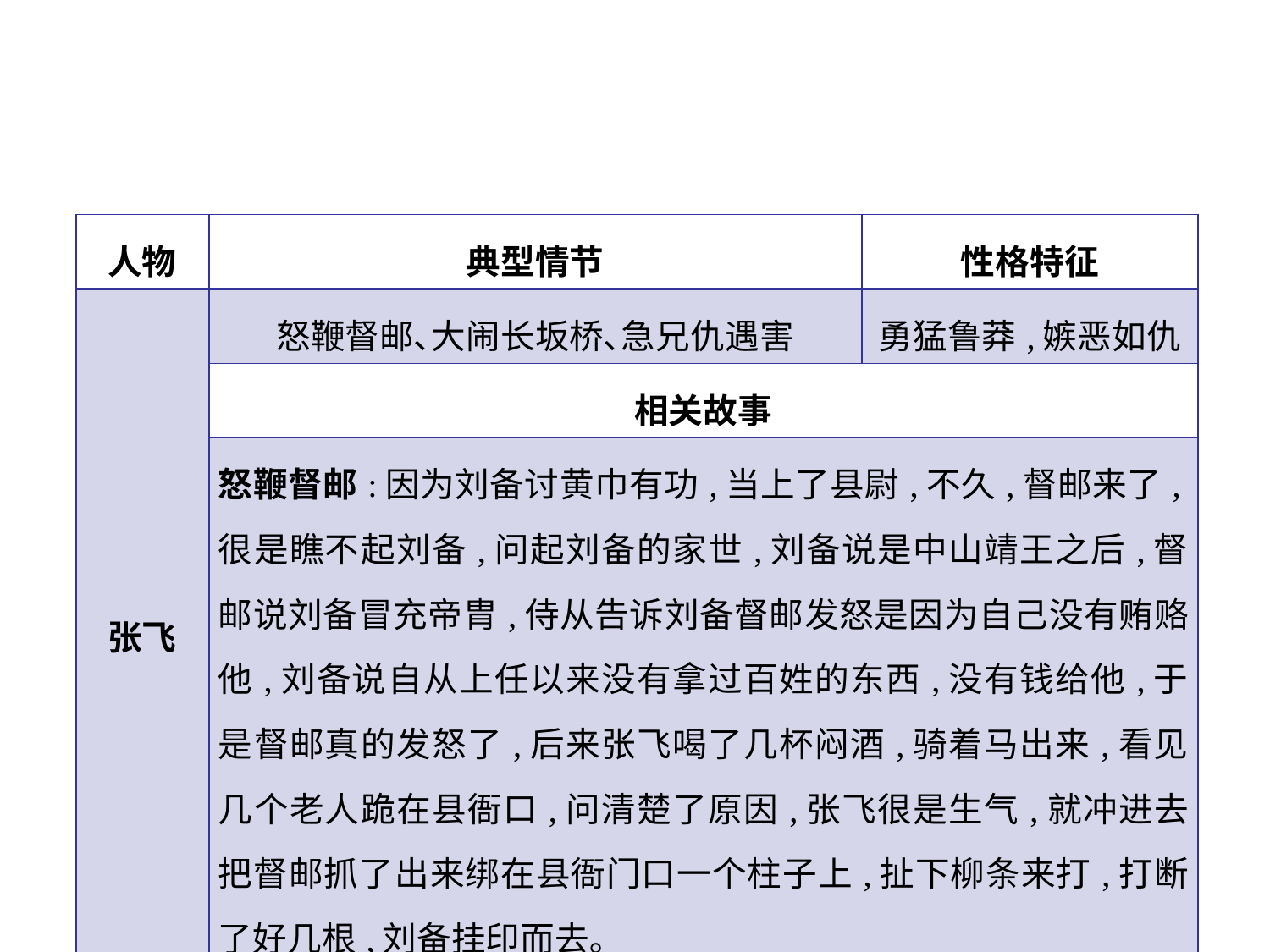

| 人物 | 典型情节 | 性格特征 |
| --- | --- | --- |
| 张飞 | 怒鞭督邮､大闹长坂桥､急兄仇遇害 | 勇猛鲁莽,嫉恶如仇 |
|  | 相关故事 |  |
|  | 怒鞭督邮:因为刘备讨黄巾有功,当上了县尉,不久,督邮来了,很是瞧不起刘备,问起刘备的家世,刘备说是中山靖王之后,督邮说刘备冒充帝胄,侍从告诉刘备督邮发怒是因为自己没有贿赂他,刘备说自从上任以来没有拿过百姓的东西,没有钱给他,于是督邮真的发怒了,后来张飞喝了几杯闷酒,骑着马出来,看见几个老人跪在县衙口,问清楚了原因,张飞很是生气,就冲进去把督邮抓了出来绑在县衙门口一个柱子上,扯下柳条来打,打断了好几根,刘备挂印而去｡ |  |